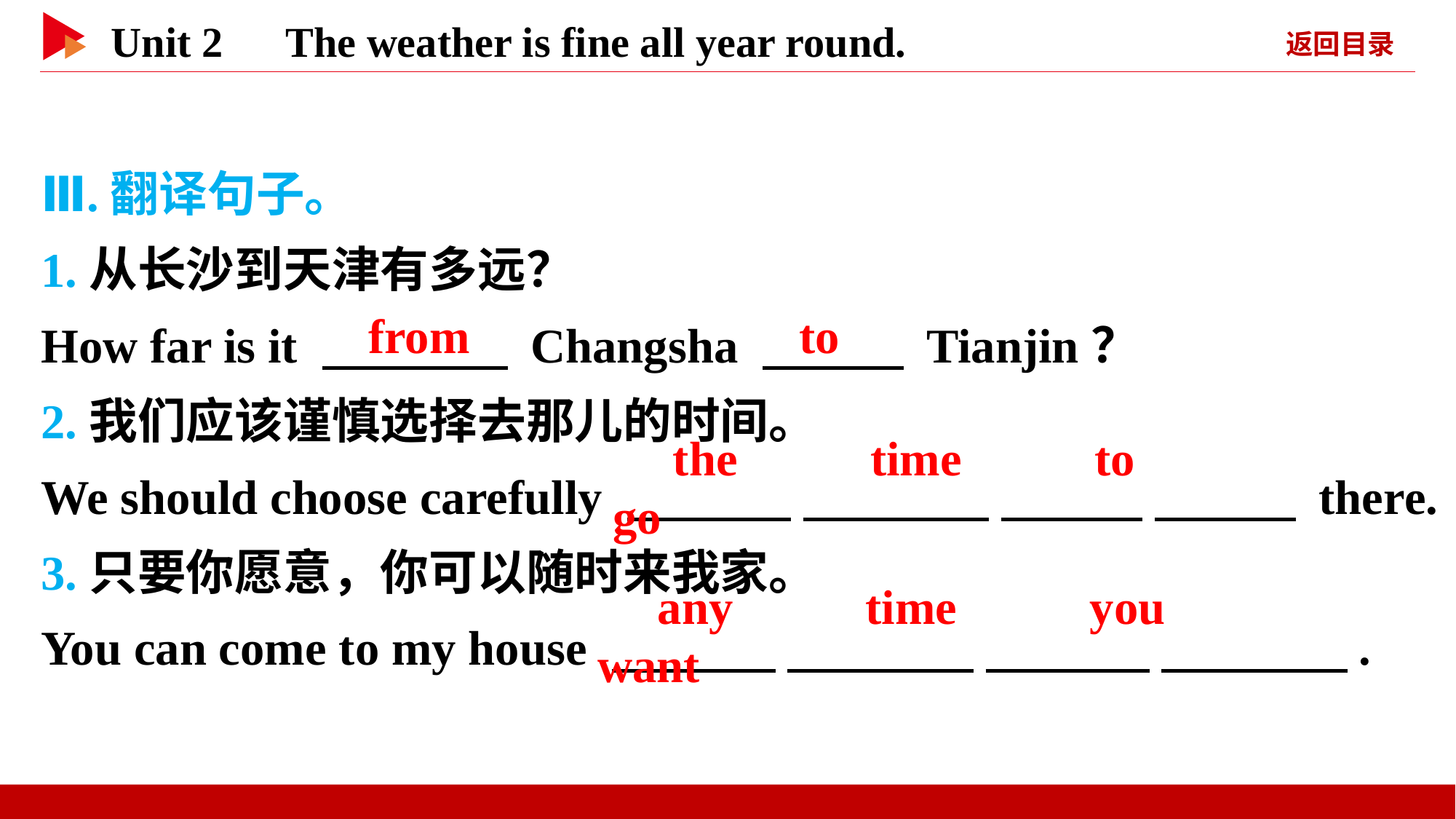

Ⅲ.翻译句子。
1.从长沙到天津有多远？
How far is it 　        　 Changsha 　    　 Tianjin？
2.我们应该谨慎选择去那儿的时间。
We should choose carefully 　      　 　        　 　    　 　    　 there.
3.只要你愿意，你可以随时来我家。
You can come to my house 　      　 　        　 　      　 　        　.
　from
　to
　the　 　time　 　to　 　go
　any　 　time　 　you　 　want